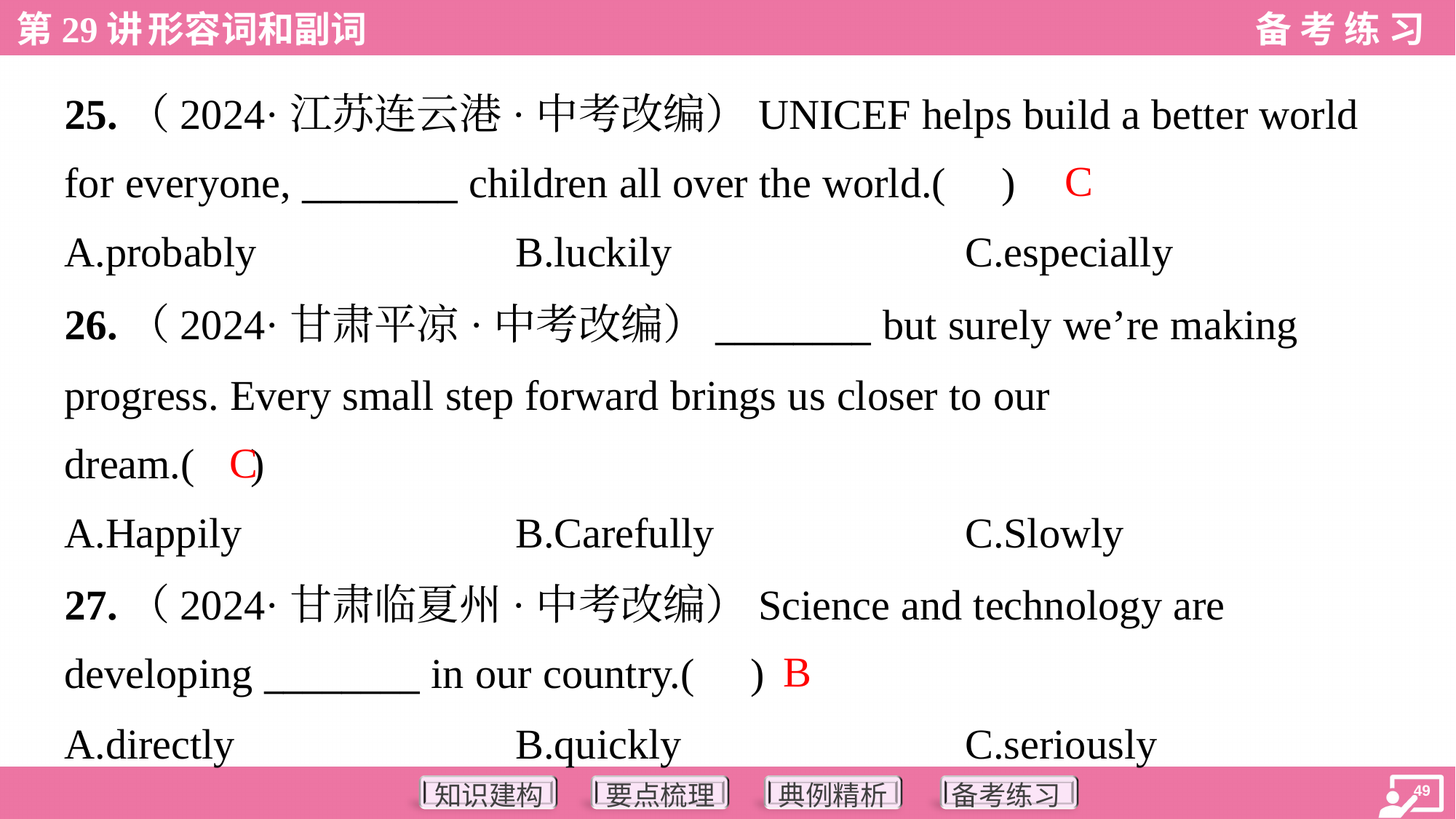

25.（2024·江苏连云港·中考改编）UNICEF helps build a better world
for everyone, ________ children all over the world.(     )
C
A.probably	B.luckily	C.especially
26.（2024·甘肃平凉·中考改编）________ but surely we’re making
progress. Every small step forward brings us closer to our
dream.(     )
C
A.Happily	B.Carefully	C.Slowly
27.（2024·甘肃临夏州·中考改编）Science and technology are
developing ________ in our country.(     )
B
A.directly	B.quickly	C.seriously